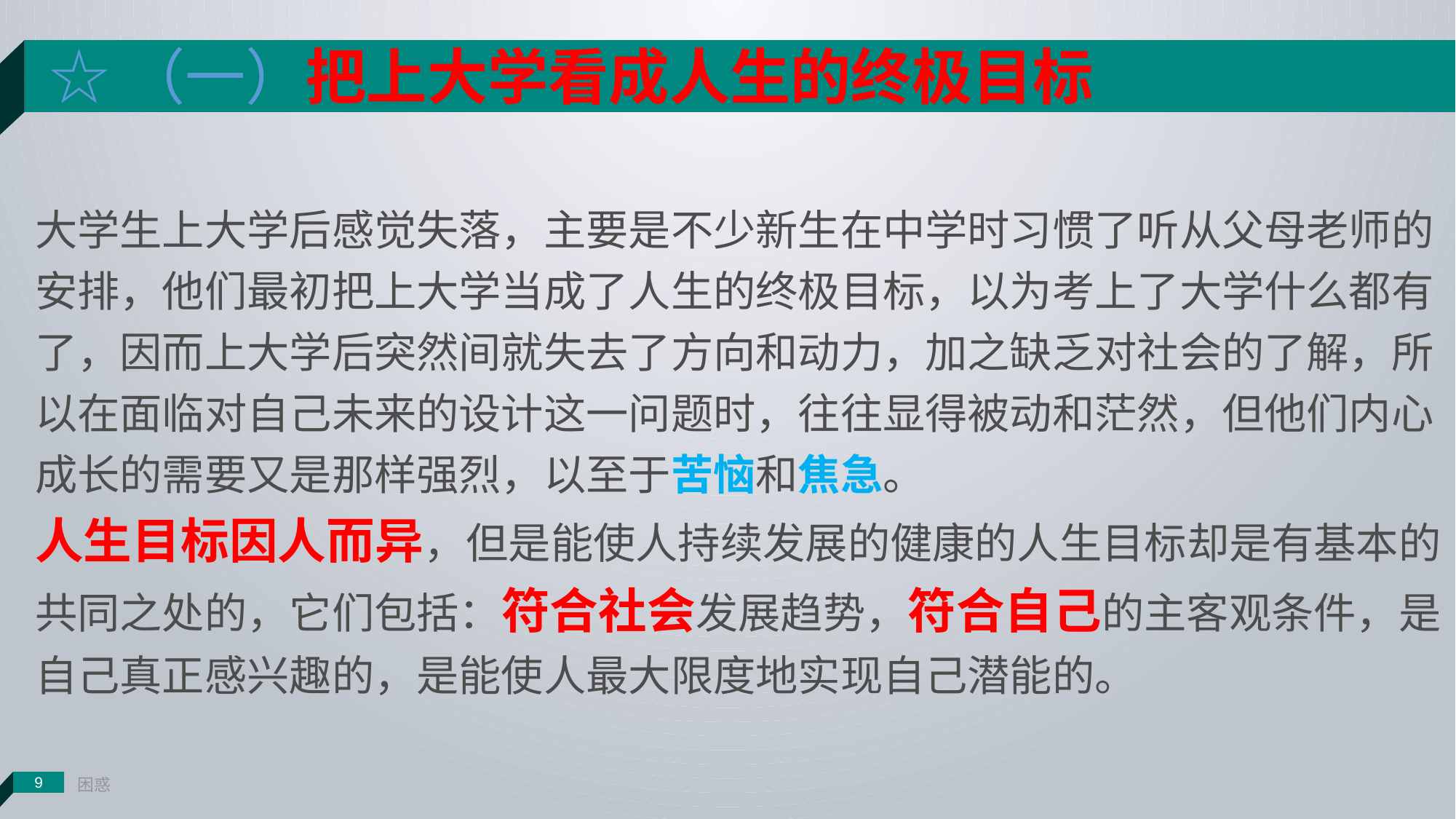

☆（一）把上大学看成人生的终极目标

大学生上大学后感觉失落，主要是不少新生在中学时习惯了听从父母老师的安排，他们最初把上大学当成了人生的终极目标，以为考上了大学什么都有了，因而上大学后突然间就失去了方向和动力，加之缺乏对社会的了解，所以在面临对自己未来的设计这一问题时，往往显得被动和茫然，但他们内心成长的需要又是那样强烈，以至于苦恼和焦急。
人生目标因人而异，但是能使人持续发展的健康的人生目标却是有基本的共同之处的，它们包括：符合社会发展趋势，符合自己的主客观条件，是自己真正感兴趣的，是能使人最大限度地实现自己潜能的。
困惑

9